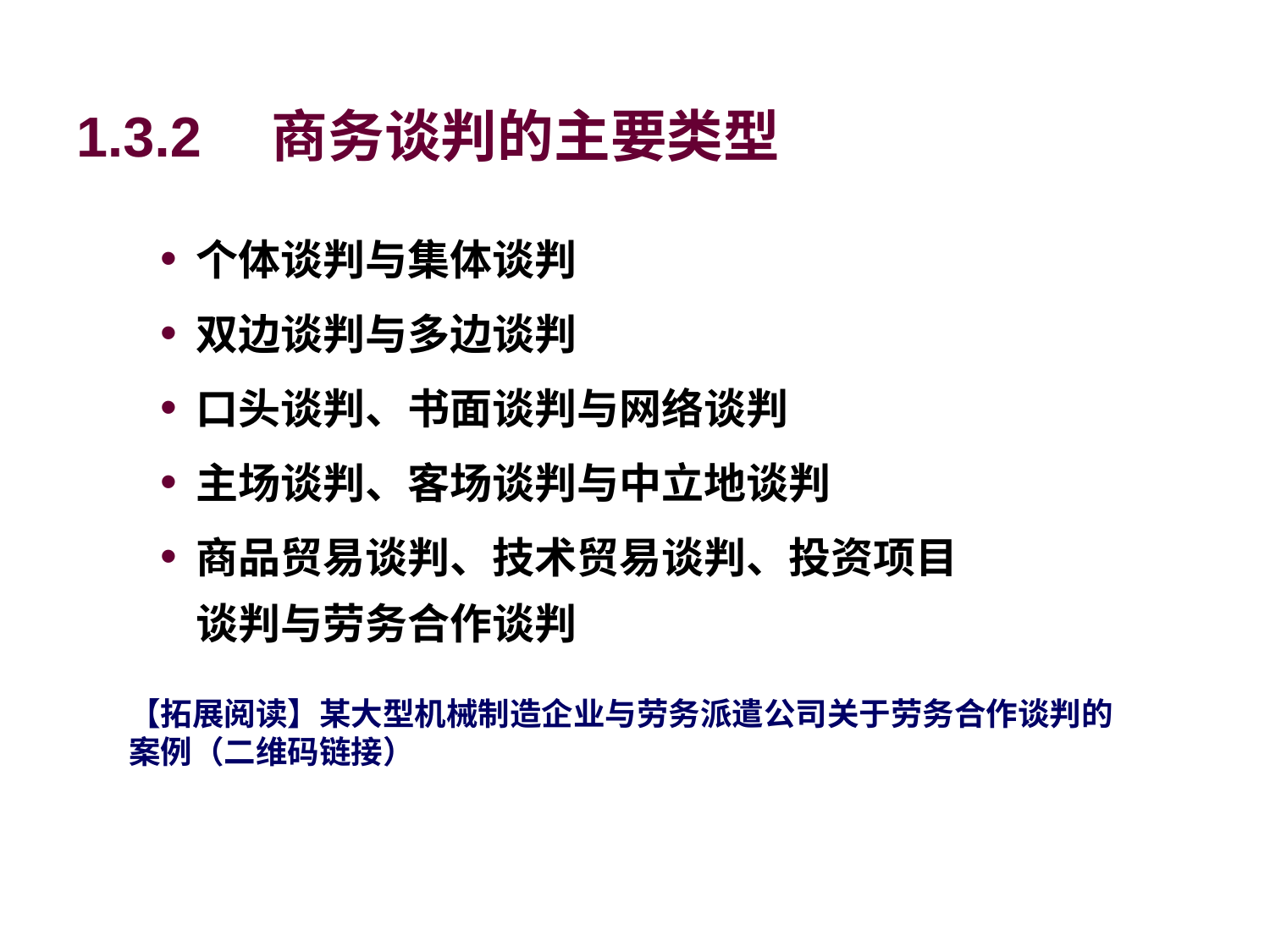

# 1.3.2　商务谈判的主要类型
个体谈判与集体谈判
双边谈判与多边谈判
口头谈判、书面谈判与网络谈判
主场谈判、客场谈判与中立地谈判
商品贸易谈判、技术贸易谈判、投资项目谈判与劳务合作谈判
【拓展阅读】某大型机械制造企业与劳务派遣公司关于劳务合作谈判的案例（二维码链接）